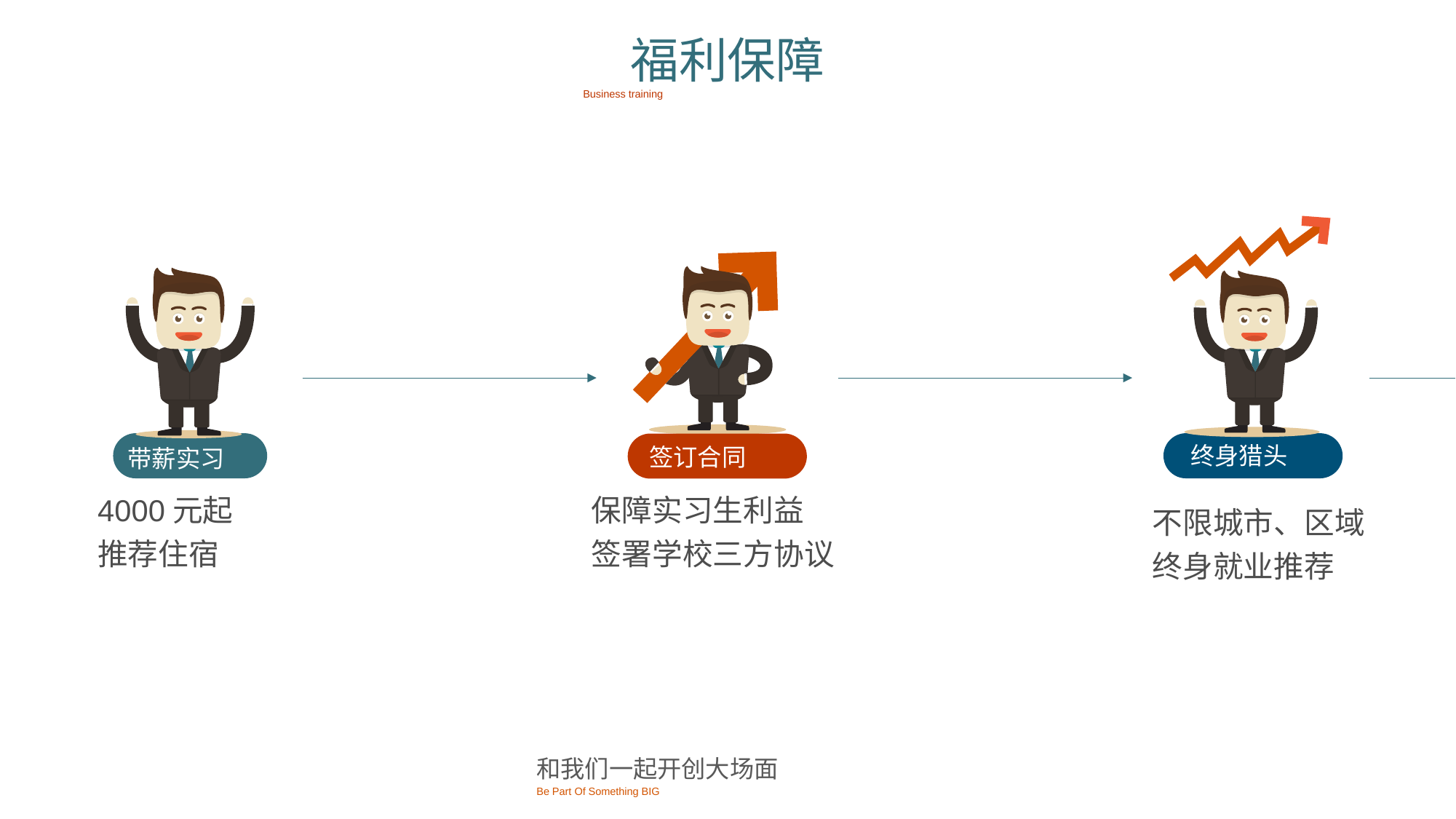

福利保障
Business training

终身猎头

签订合同

带薪实习
4000元起
推荐住宿
保障实习生利益
签署学校三方协议
不限城市、区域
终身就业推荐